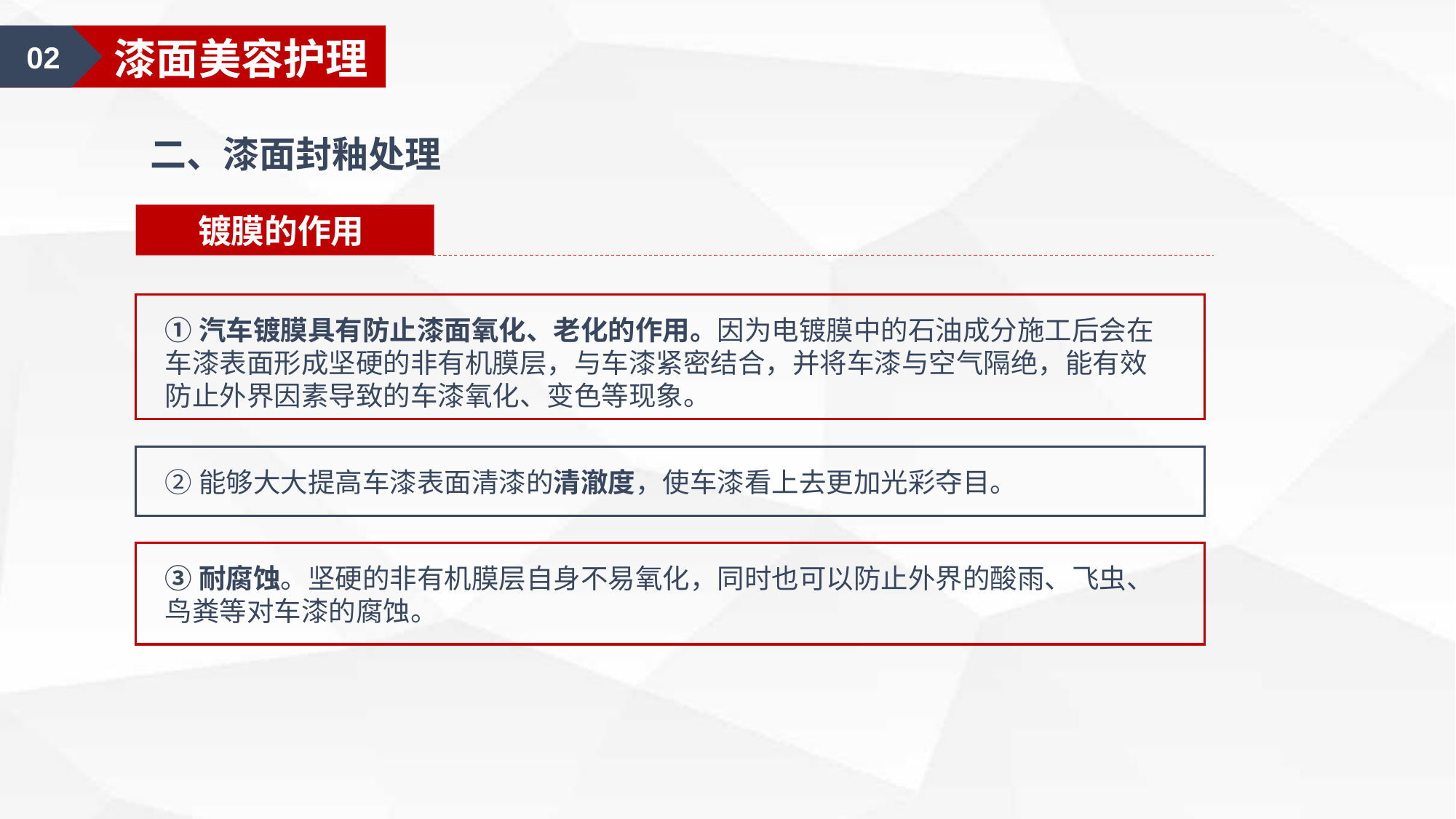

02
漆面美容护理
二、漆面封釉处理
镀膜的作用

①汽车镀膜具有防止漆面氧化、老化的作用。因为电镀膜中的石油成分施工后会在车漆表面形成坚硬的非有机膜层，与车漆紧密结合，并将车漆与空气隔绝，能有效防止外界因素导致的车漆氧化、变色等现象。

②能够大大提高车漆表面清漆的清澈度，使车漆看上去更加光彩夺目。

③耐腐蚀。坚硬的非有机膜层自身不易氧化，同时也可以防止外界的酸雨、飞虫、鸟粪等对车漆的腐蚀。